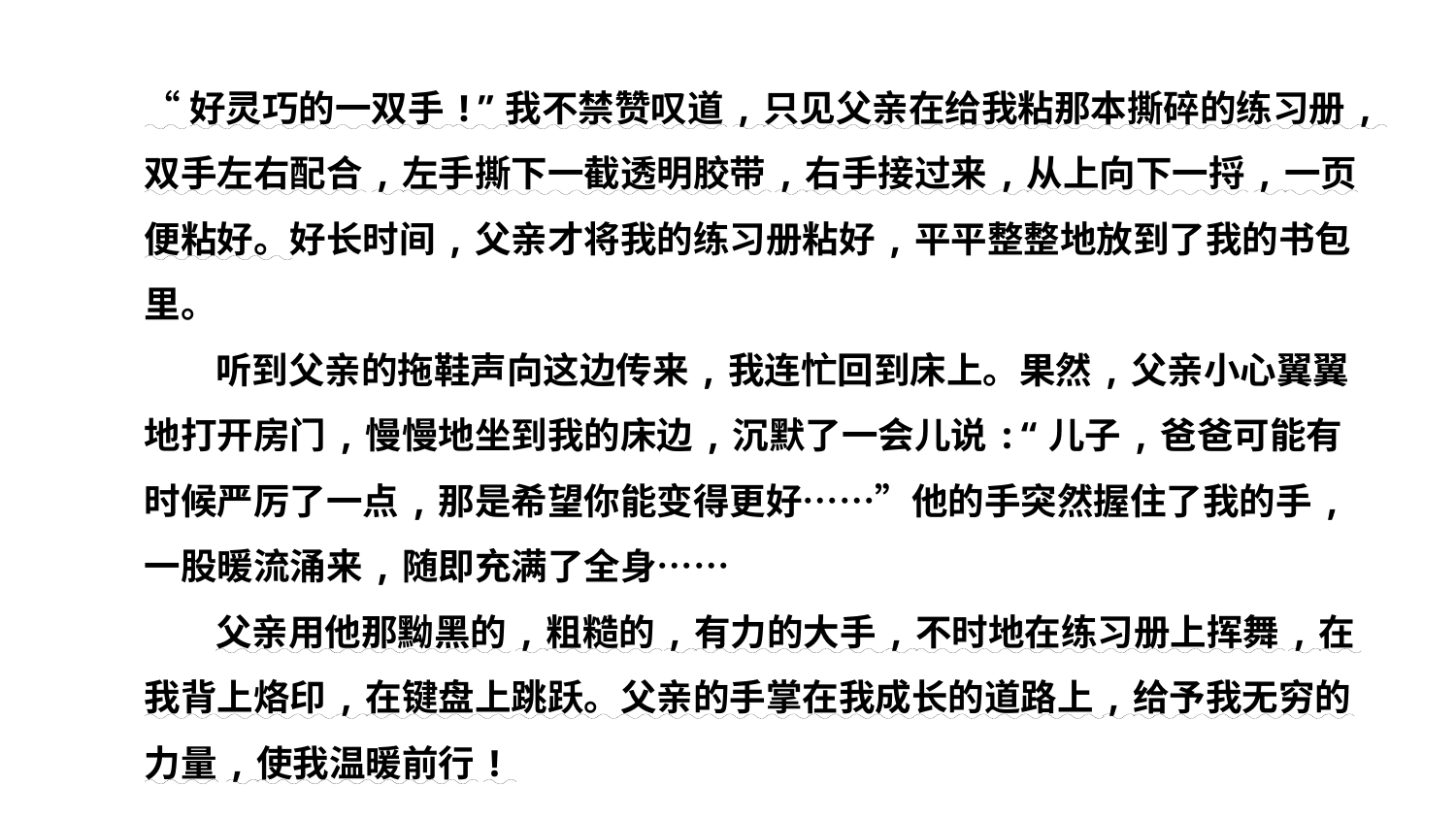

“好灵巧的一双手!”我不禁赞叹道,只见父亲在给我粘那本撕碎的练习册,双手左右配合,左手撕下一截透明胶带,右手接过来,从上向下一捋,一页便粘好。好长时间,父亲才将我的练习册粘好,平平整整地放到了我的书包里。
听到父亲的拖鞋声向这边传来,我连忙回到床上。果然,父亲小心翼翼地打开房门,慢慢地坐到我的床边,沉默了一会儿说:“儿子,爸爸可能有时候严厉了一点,那是希望你能变得更好……”他的手突然握住了我的手,一股暖流涌来,随即充满了全身……
父亲用他那黝黑的,粗糙的,有力的大手,不时地在练习册上挥舞,在我背上烙印,在键盘上跳跃。父亲的手掌在我成长的道路上,给予我无穷的力量,使我温暖前行!